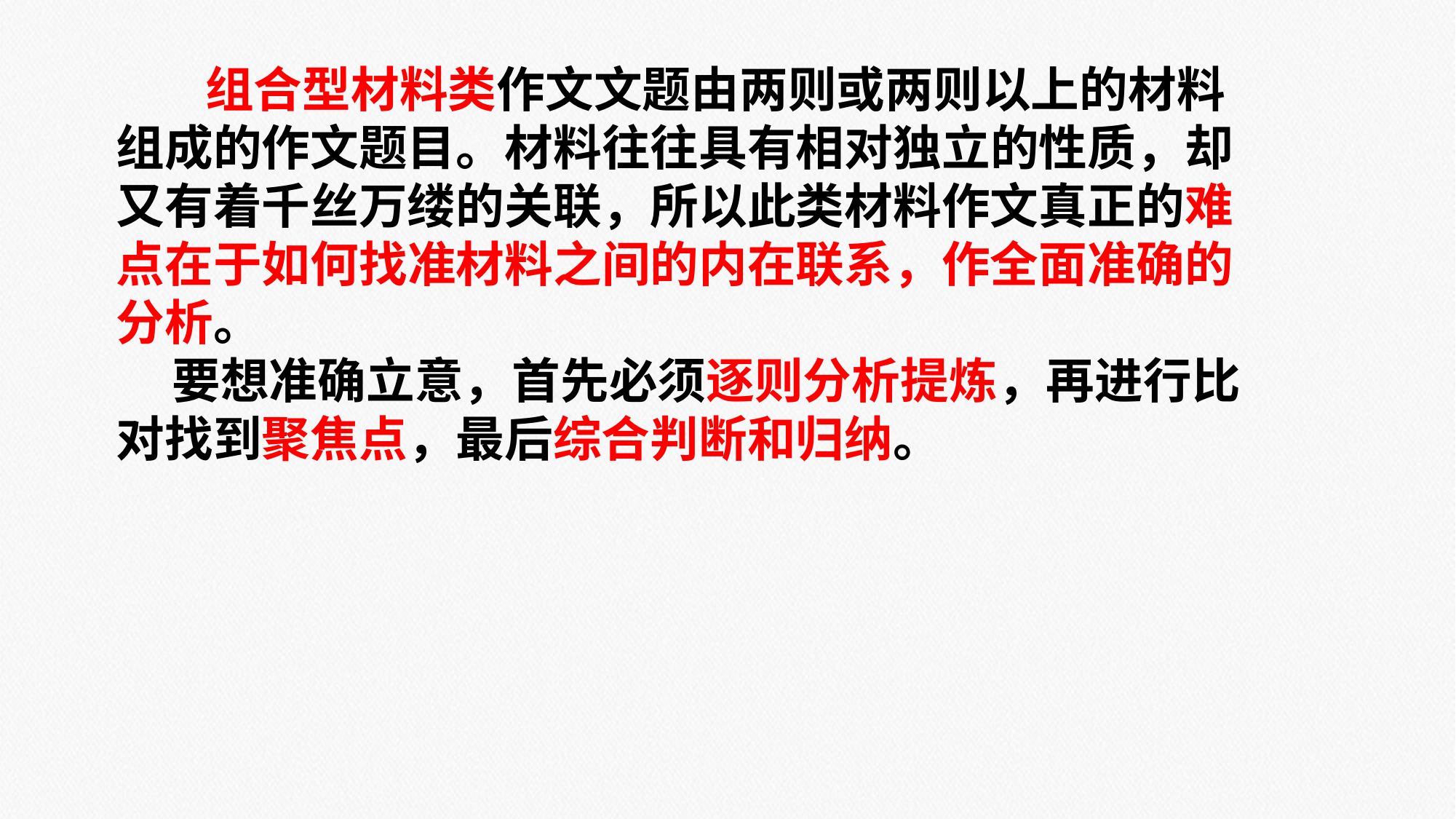

组合型材料类作文文题由两则或两则以上的材料组成的作文题目。材料往往具有相对独立的性质，却又有着千丝万缕的关联，所以此类材料作文真正的难点在于如何找准材料之间的内在联系，作全面准确的分析。
    要想准确立意，首先必须逐则分析提炼，再进行比对找到聚焦点，最后综合判断和归纳。